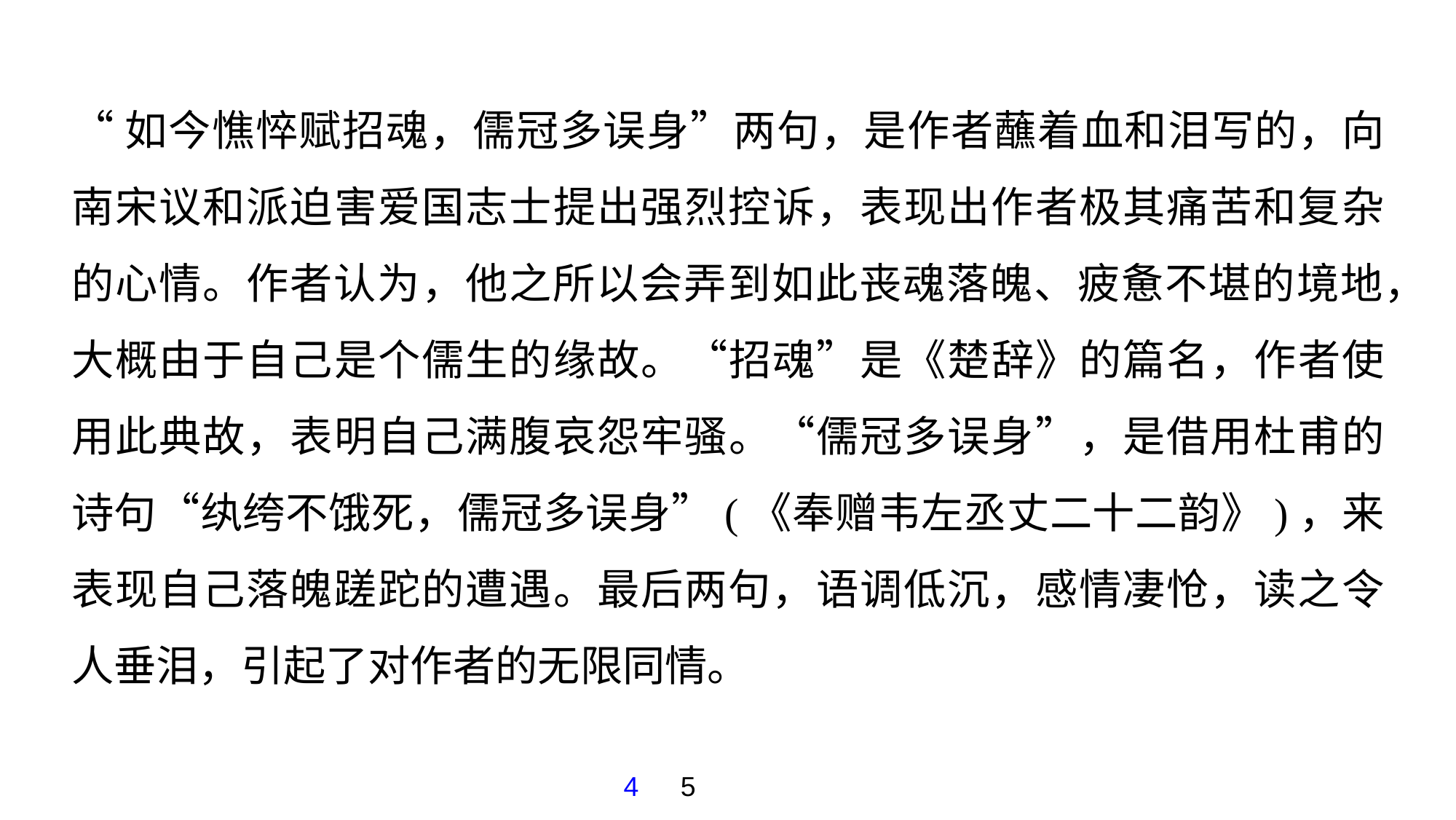

“如今憔悴赋招魂，儒冠多误身”两句，是作者蘸着血和泪写的，向南宋议和派迫害爱国志士提出强烈控诉，表现出作者极其痛苦和复杂的心情。作者认为，他之所以会弄到如此丧魂落魄、疲惫不堪的境地，大概由于自己是个儒生的缘故。“招魂”是《楚辞》的篇名，作者使用此典故，表明自己满腹哀怨牢骚。“儒冠多误身”，是借用杜甫的诗句“纨绔不饿死，儒冠多误身”(《奉赠韦左丞丈二十二韵》)，来表现自己落魄蹉跎的遭遇。最后两句，语调低沉，感情凄怆，读之令人垂泪，引起了对作者的无限同情。
4
5